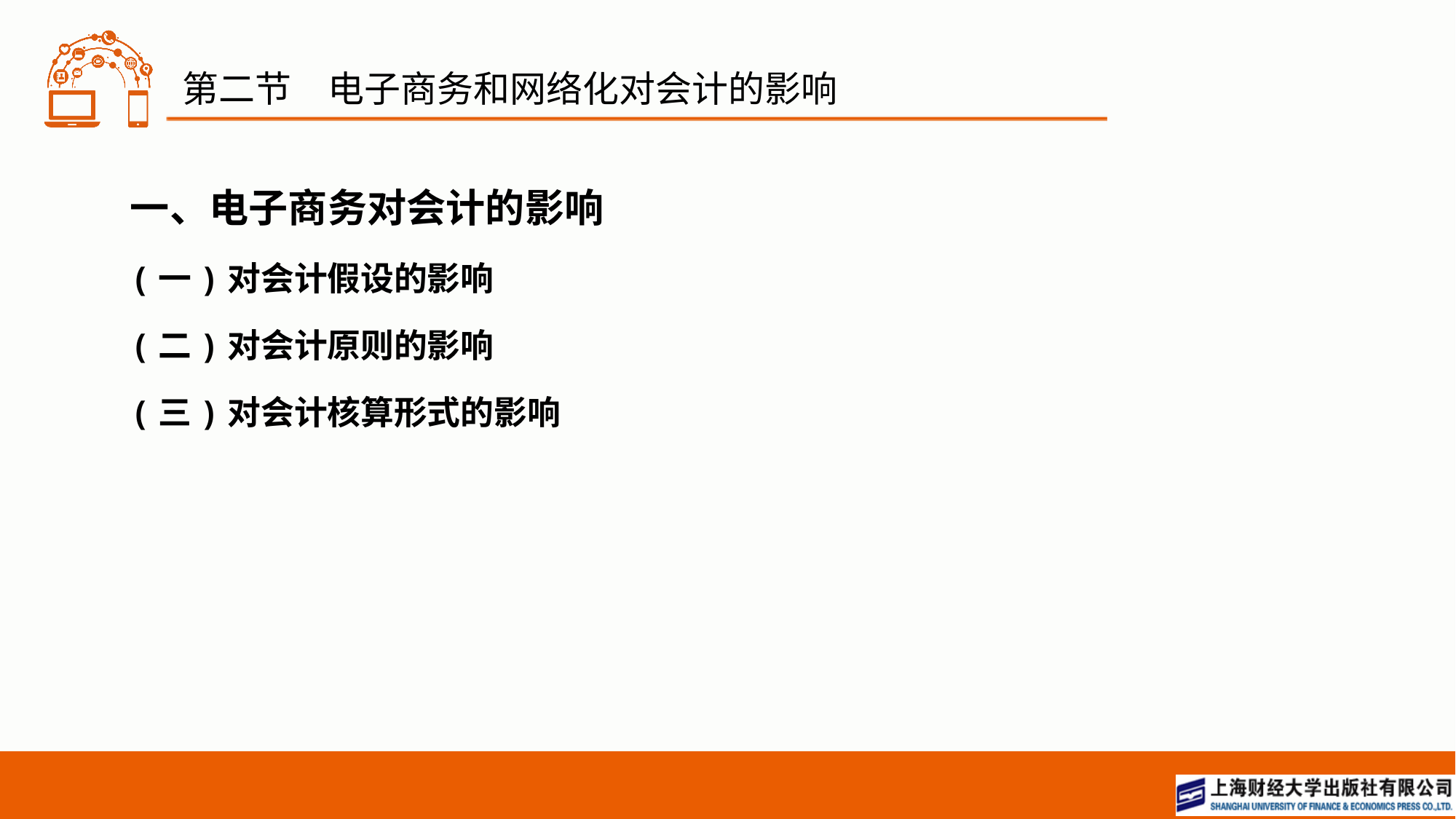

# 第二节　电子商务和网络化对会计的影响
一、电子商务对会计的影响
(一)对会计假设的影响
(二)对会计原则的影响
(三)对会计核算形式的影响